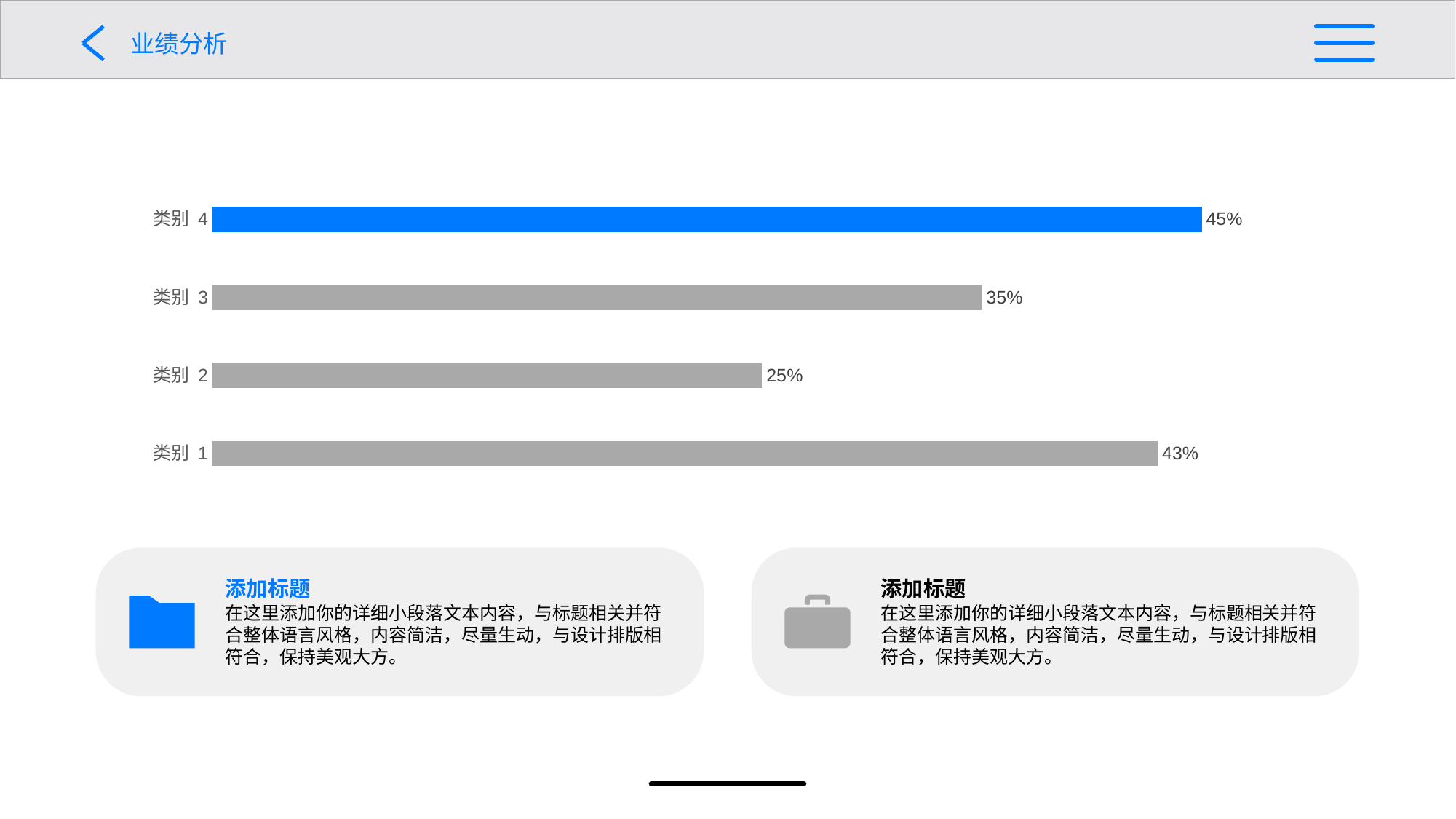

### Chart

| Category | 系列 1 |
|---|---|
| 类别 1 | 0.43 |
| 类别 2 | 0.25 |
| 类别 3 | 0.35 |
| 类别 4 | 0.45 |
添加标题
在这里添加你的详细小段落文本内容，与标题相关并符合整体语言风格，内容简洁，尽量生动，与设计排版相符合，保持美观大方。

添加标题
在这里添加你的详细小段落文本内容，与标题相关并符合整体语言风格，内容简洁，尽量生动，与设计排版相符合，保持美观大方。